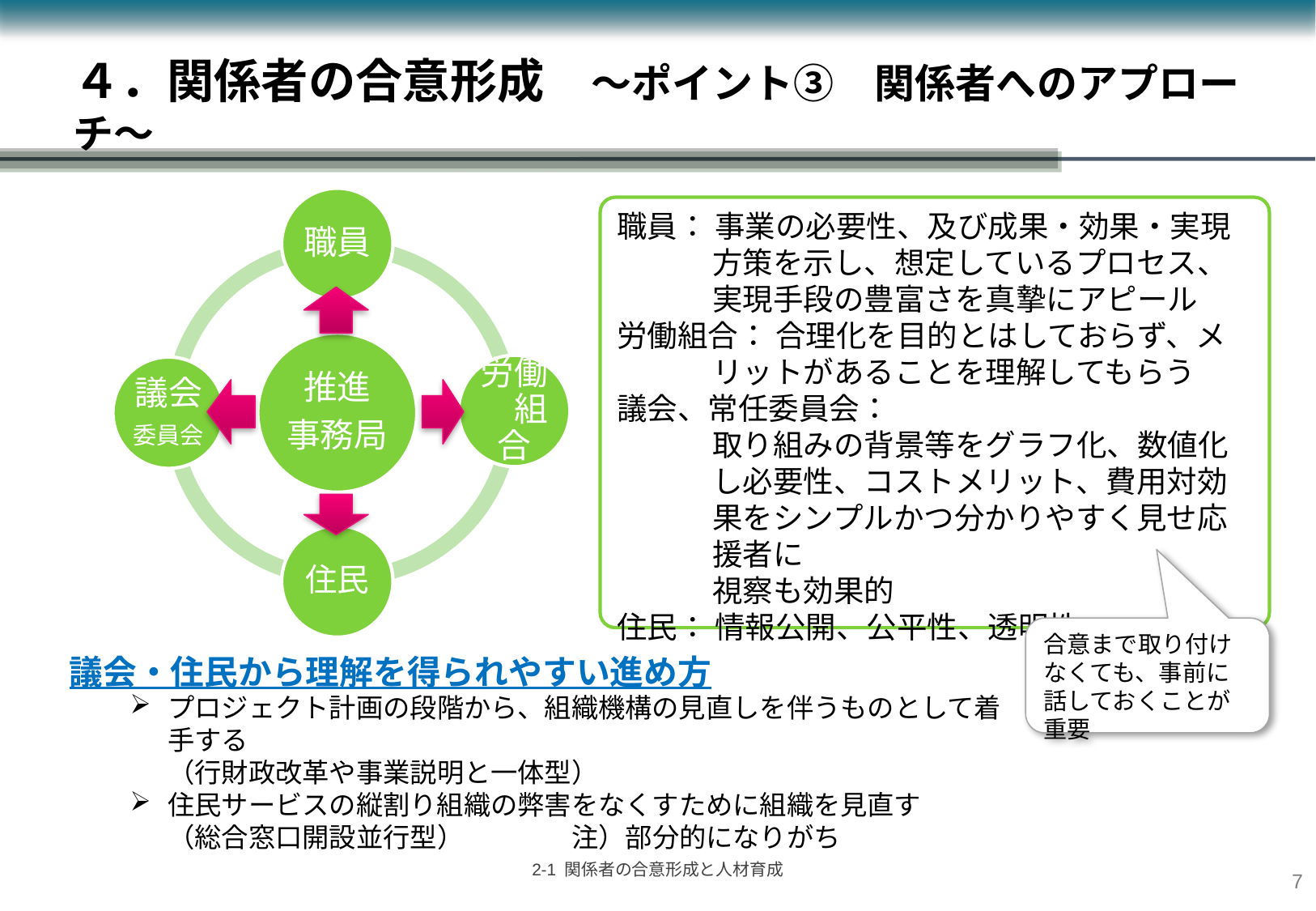

# ４．関係者の合意形成　～ポイント③　関係者へのアプローチ～
推進
事務局
職員
労働　組合
住民
議会
委員会
職員： 事業の必要性、及び成果・効果・実現方策を示し、想定しているプロセス、実現手段の豊富さを真摯にアピール
労働組合： 合理化を目的とはしておらず、メリットがあることを理解してもらう
議会、常任委員会：
	取り組みの背景等をグラフ化、数値化し必要性、コストメリット、費用対効果をシンプルかつ分かりやすく見せ応援者に
視察も効果的
住民： 情報公開、公平性、透明性

合意まで取り付けなくても、事前に話しておくことが重要
議会・住民から理解を得られやすい進め方
プロジェクト計画の段階から、組織機構の見直しを伴うものとして着手する
（行財政改革や事業説明と一体型）
住民サービスの縦割り組織の弊害をなくすために組織を見直す
（総合窓口開設並行型）　　　　注）部分的になりがち
7
2-1 関係者の合意形成と人材育成